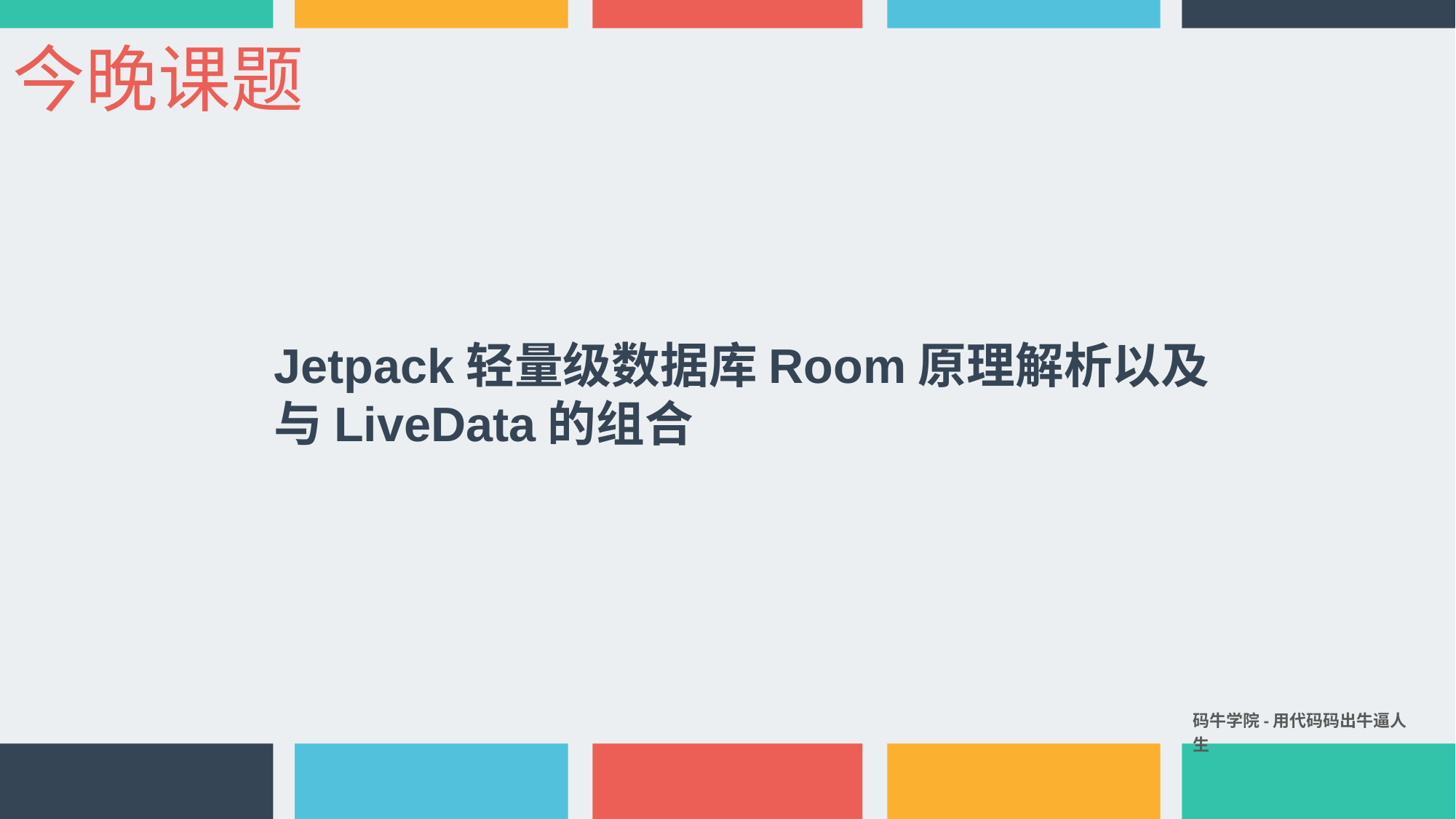

今晚课题
Jetpack轻量级数据库Room原理解析以及与LiveData的组合
码牛学院-用代码码出牛逼人生